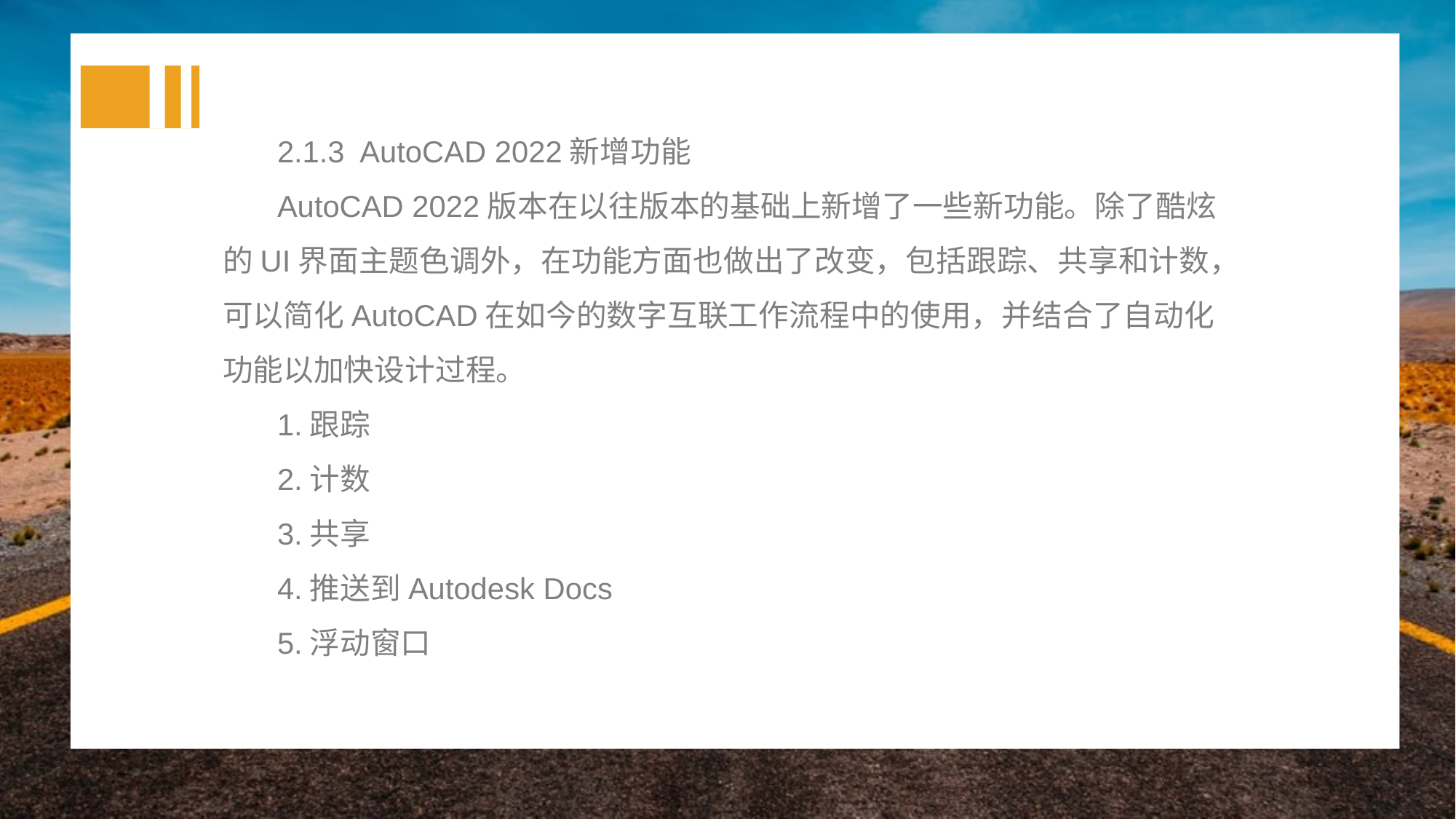

2.1.3  AutoCAD 2022新增功能
AutoCAD 2022版本在以往版本的基础上新增了一些新功能。除了酷炫的UI界面主题色调外，在功能方面也做出了改变，包括跟踪、共享和计数，可以简化AutoCAD在如今的数字互联工作流程中的使用，并结合了自动化功能以加快设计过程。
1.跟踪
2.计数
3.共享
4.推送到Autodesk Docs
5.浮动窗口